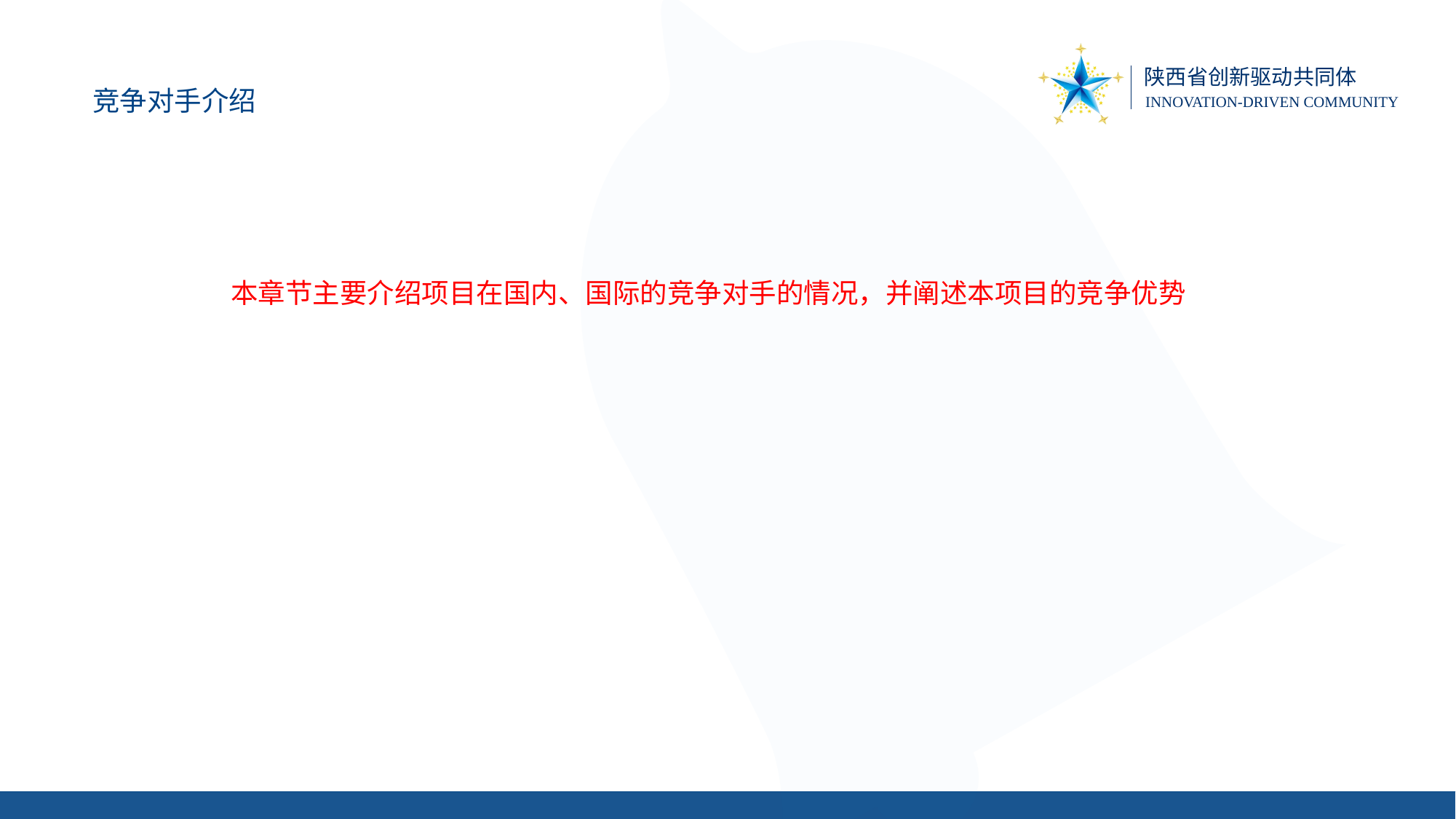

竞争对手介绍
本章节主要介绍项目在国内、国际的竞争对手的情况，并阐述本项目的竞争优势